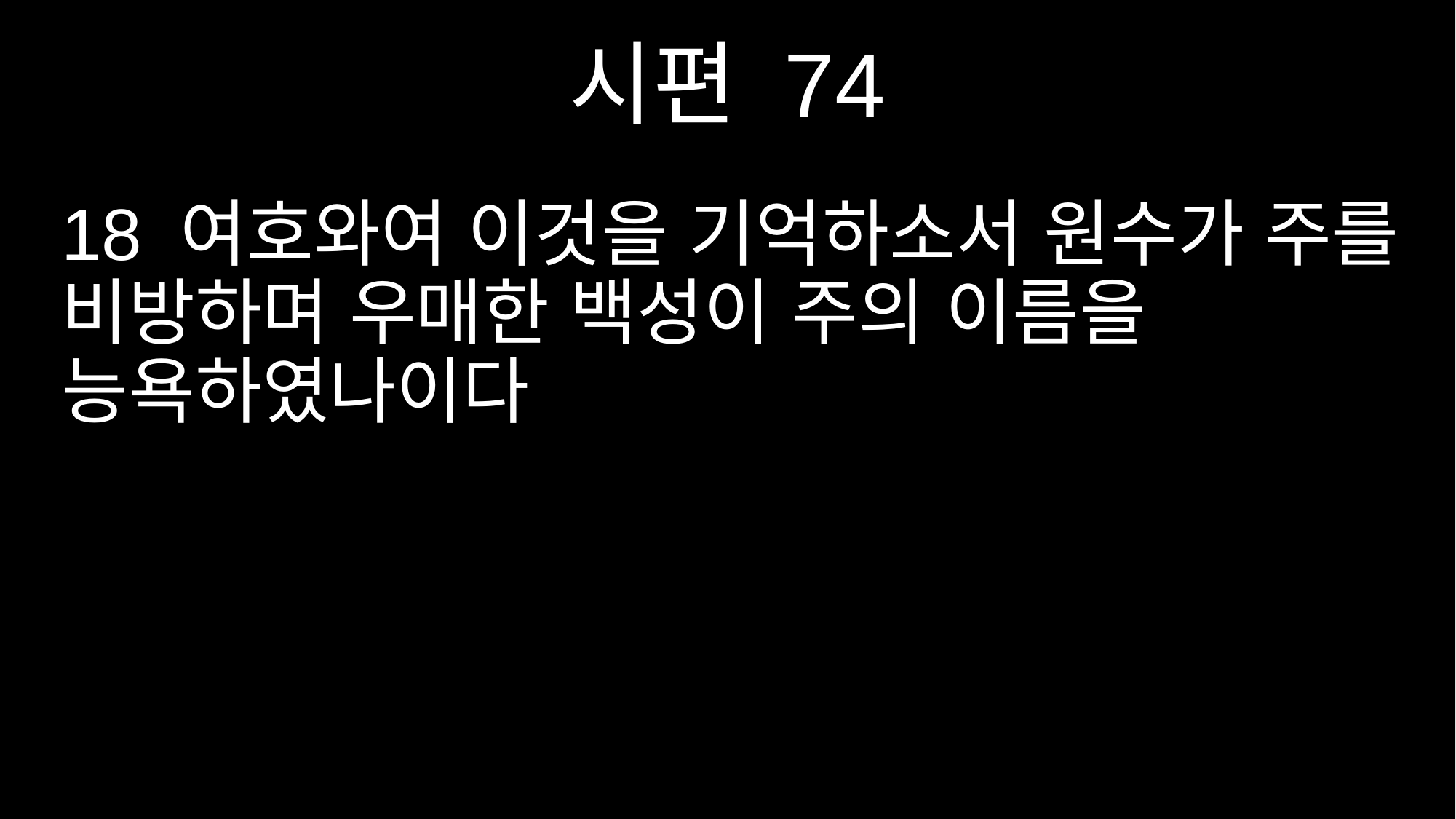

시편 74
18 여호와여 이것을 기억하소서 원수가 주를 비방하며 우매한 백성이 주의 이름을 능욕하였나이다